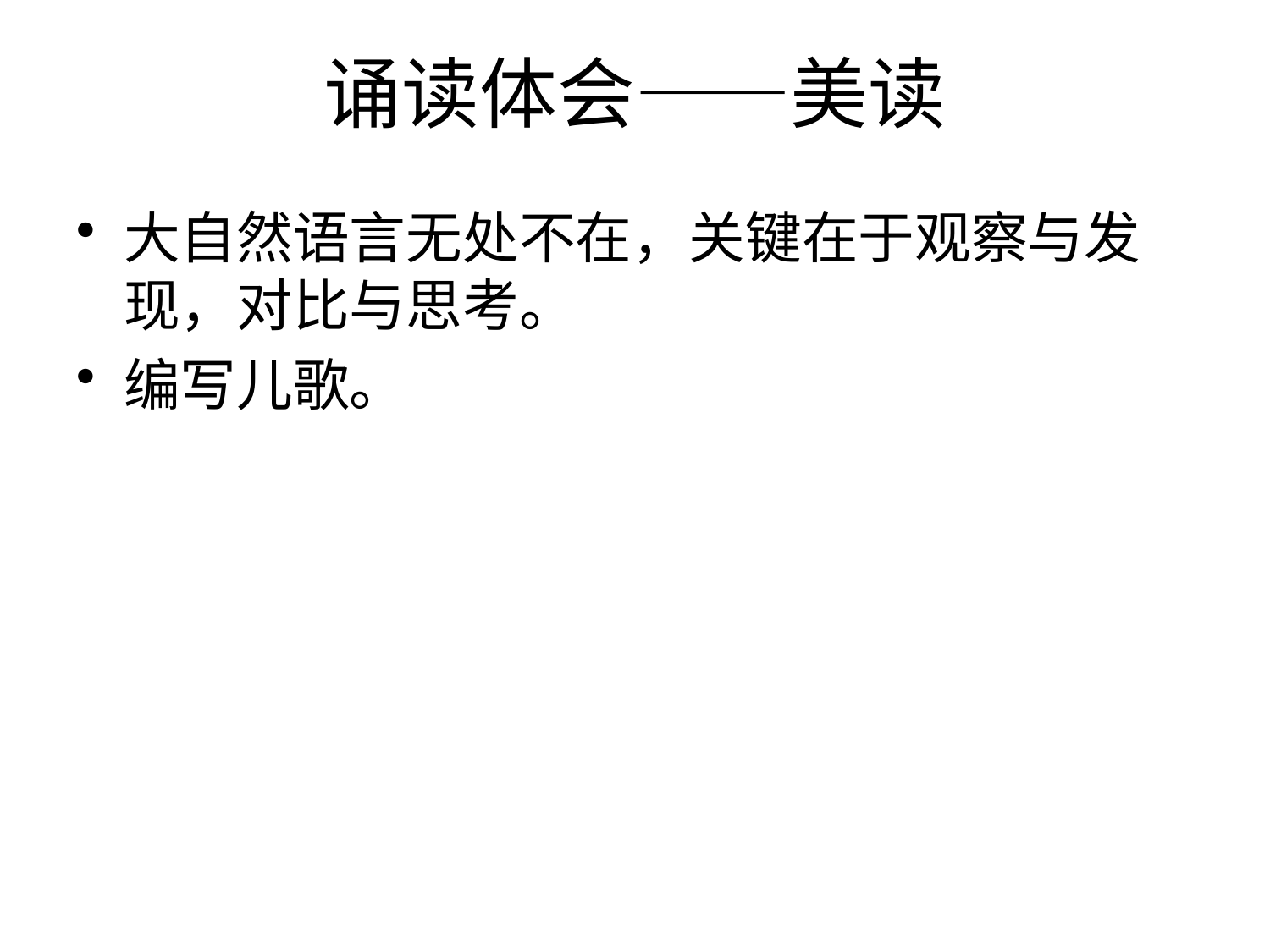

# 诵读体会——美读
大自然语言无处不在，关键在于观察与发现，对比与思考。
编写儿歌。